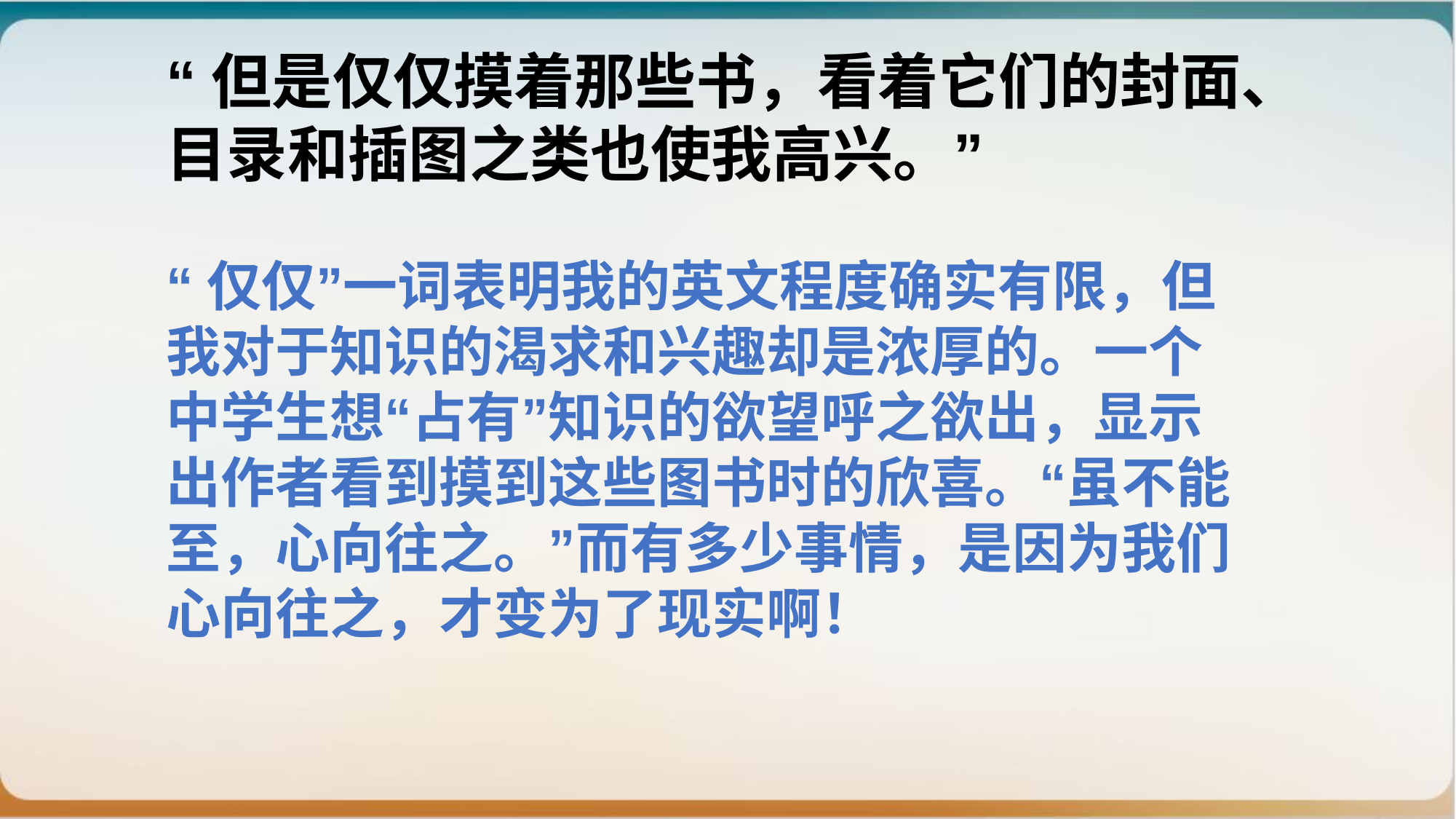

“但是仅仅摸着那些书，看着它们的封面、目录和插图之类也使我高兴。”
“仅仅”一词表明我的英文程度确实有限，但我对于知识的渴求和兴趣却是浓厚的。一个中学生想“占有”知识的欲望呼之欲出，显示出作者看到摸到这些图书时的欣喜。“虽不能至，心向往之。”而有多少事情，是因为我们心向往之，才变为了现实啊！